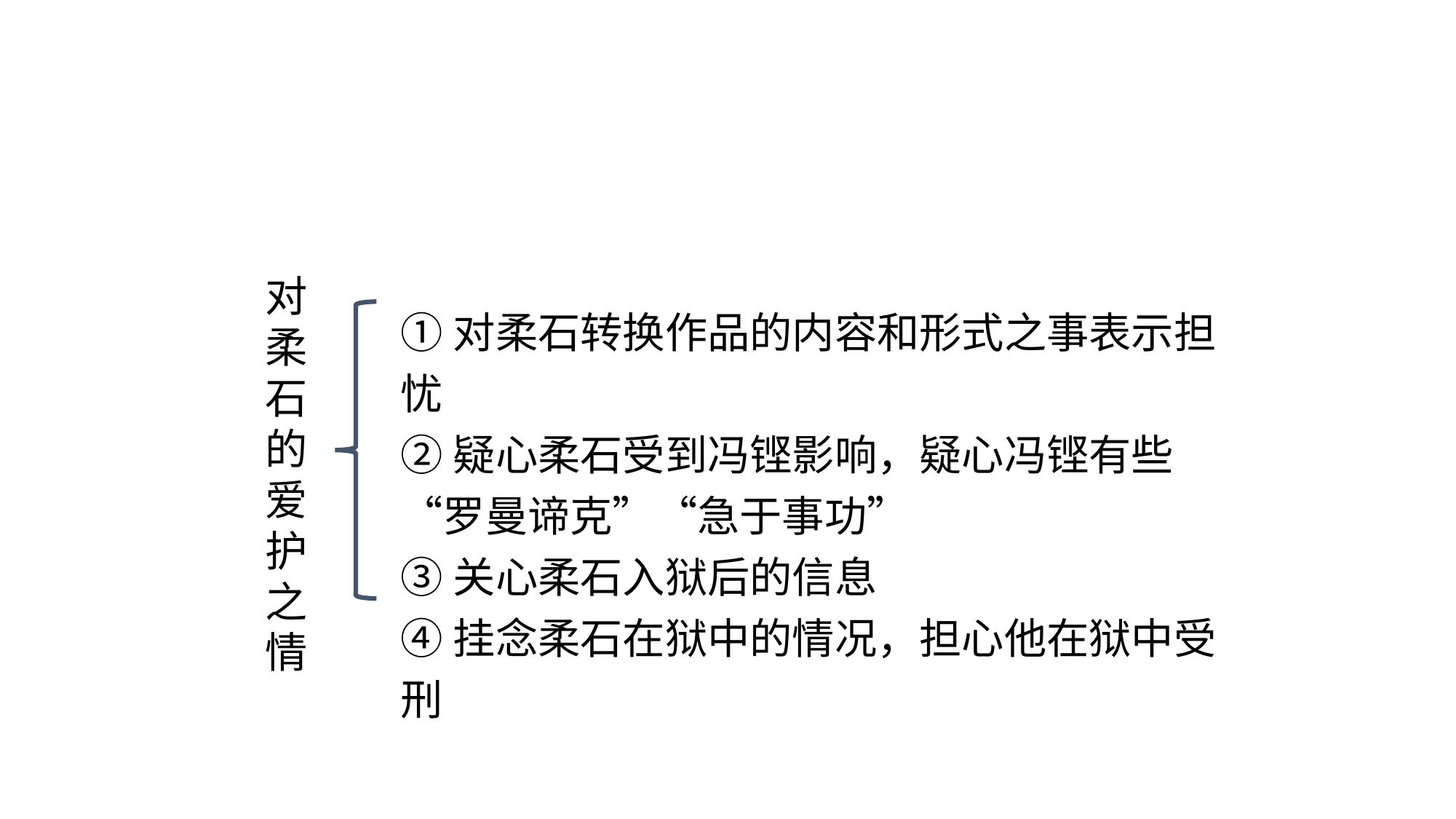

#
对柔石的爱护之情
①对柔石转换作品的内容和形式之事表示担忧
②疑心柔石受到冯铿影响，疑心冯铿有些“罗曼谛克”“急于事功”
③关心柔石入狱后的信息
④挂念柔石在狱中的情况，担心他在狱中受刑